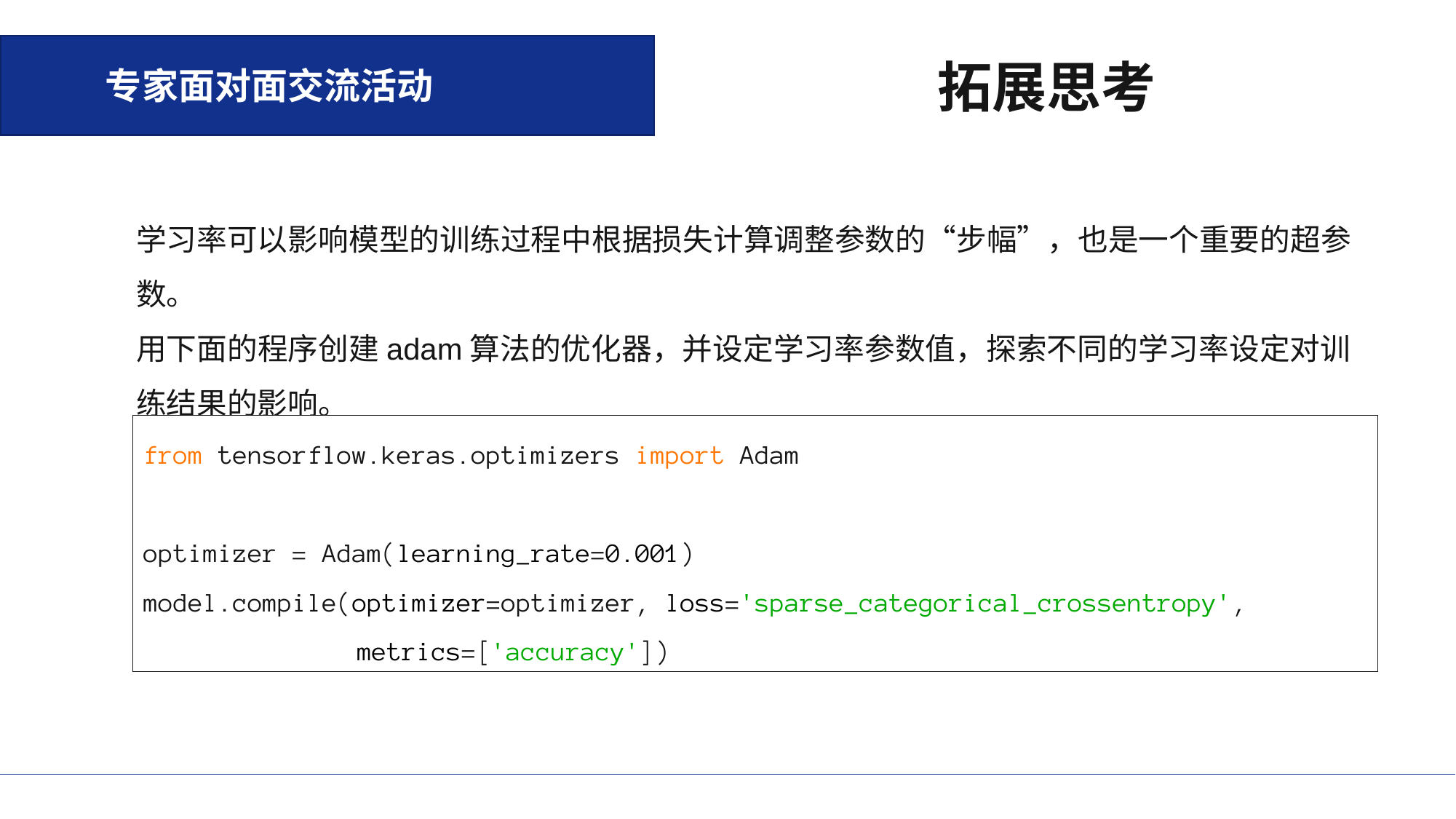

拓展思考
专家面对面交流活动
学习率可以影响模型的训练过程中根据损失计算调整参数的“步幅”，也是一个重要的超参数。
用下面的程序创建adam算法的优化器，并设定学习率参数值，探索不同的学习率设定对训练结果的影响。
from tensorflow.keras.optimizers import Adam
optimizer = Adam(learning_rate=0.001)
model.compile(optimizer=optimizer, loss='sparse_categorical_crossentropy', 		       metrics=['accuracy'])